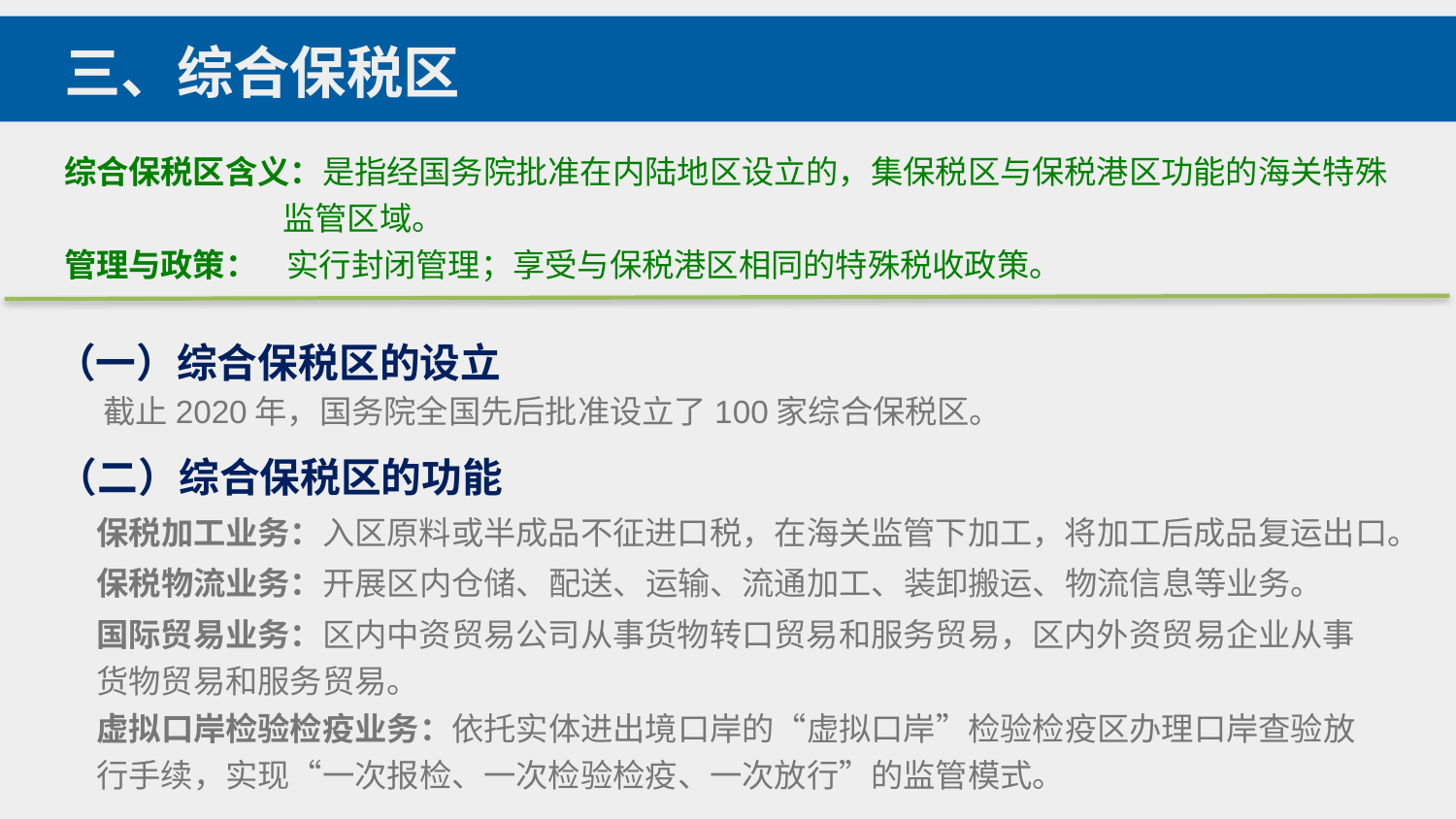

三、综合保税区
综合保税区含义：是指经国务院批准在内陆地区设立的，集保税区与保税港区功能的海关特殊
                             监管区域。
管理与政策：    实行封闭管理；享受与保税港区相同的特殊税收政策。

（一）综合保税区的设立
截止2020年，国务院全国先后批准设立了100家综合保税区。
（二）综合保税区的功能
保税加工业务：入区原料或半成品不征进口税，在海关监管下加工，将加工后成品复运出口。
保税物流业务：开展区内仓储、配送、运输、流通加工、装卸搬运、物流信息等业务。
国际贸易业务：区内中资贸易公司从事货物转口贸易和服务贸易，区内外资贸易企业从事货物贸易和服务贸易。
虚拟口岸检验检疫业务：依托实体进出境口岸的“虚拟口岸”检验检疫区办理口岸查验放行手续，实现“一次报检、一次检验检疫、一次放行”的监管模式。